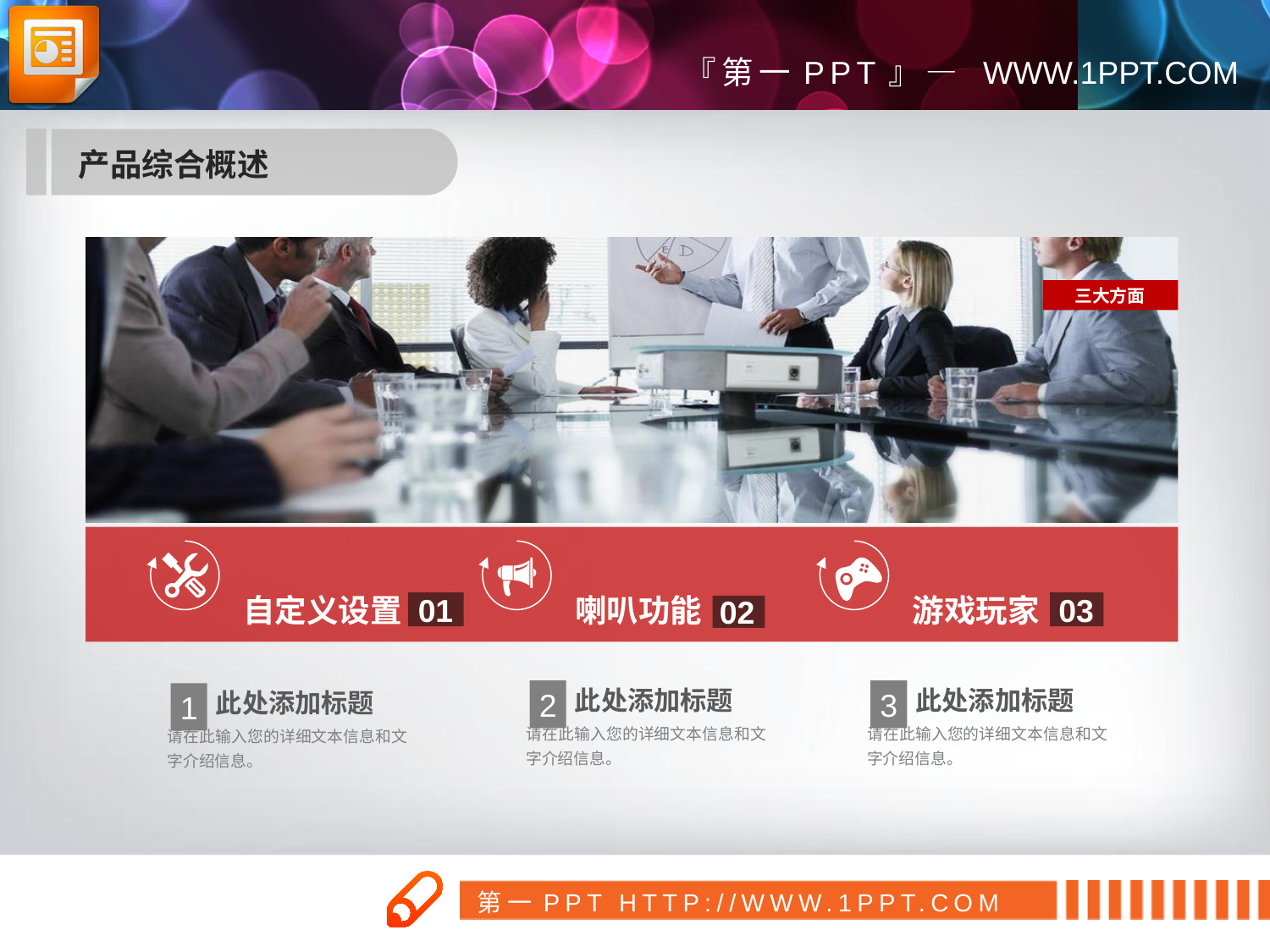

产品综合概述

三大方面

01
03
自定义设置
喇叭功能
游戏玩家
02

此处添加标题
此处添加标题
2
3
此处添加标题
1
请在此输入您的详细文本信息和文字介绍信息。
请在此输入您的详细文本信息和文字介绍信息。
请在此输入您的详细文本信息和文字介绍信息。